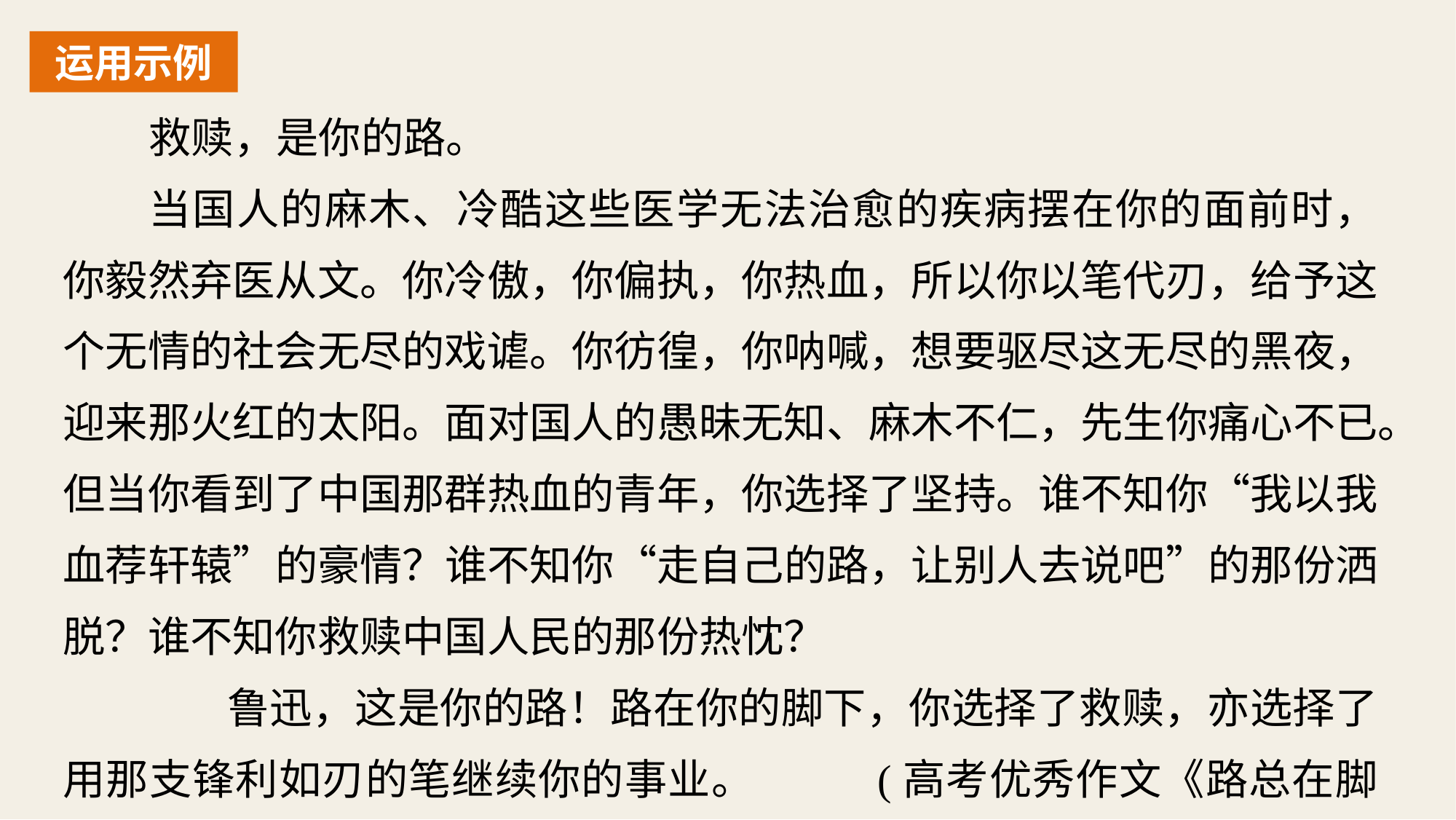

运用示例
救赎，是你的路。
当国人的麻木、冷酷这些医学无法治愈的疾病摆在你的面前时，你毅然弃医从文。你冷傲，你偏执，你热血，所以你以笔代刃，给予这个无情的社会无尽的戏谑。你彷徨，你呐喊，想要驱尽这无尽的黑夜，迎来那火红的太阳。面对国人的愚昧无知、麻木不仁，先生你痛心不已。但当你看到了中国那群热血的青年，你选择了坚持。谁不知你“我以我血荐轩辕”的豪情？谁不知你“走自己的路，让别人去说吧”的那份洒脱？谁不知你救赎中国人民的那份热忱？
       鲁迅，这是你的路！路在你的脚下，你选择了救赎，亦选择了用那支锋利如刃的笔继续你的事业。           (高考优秀作文《路总在脚下》)